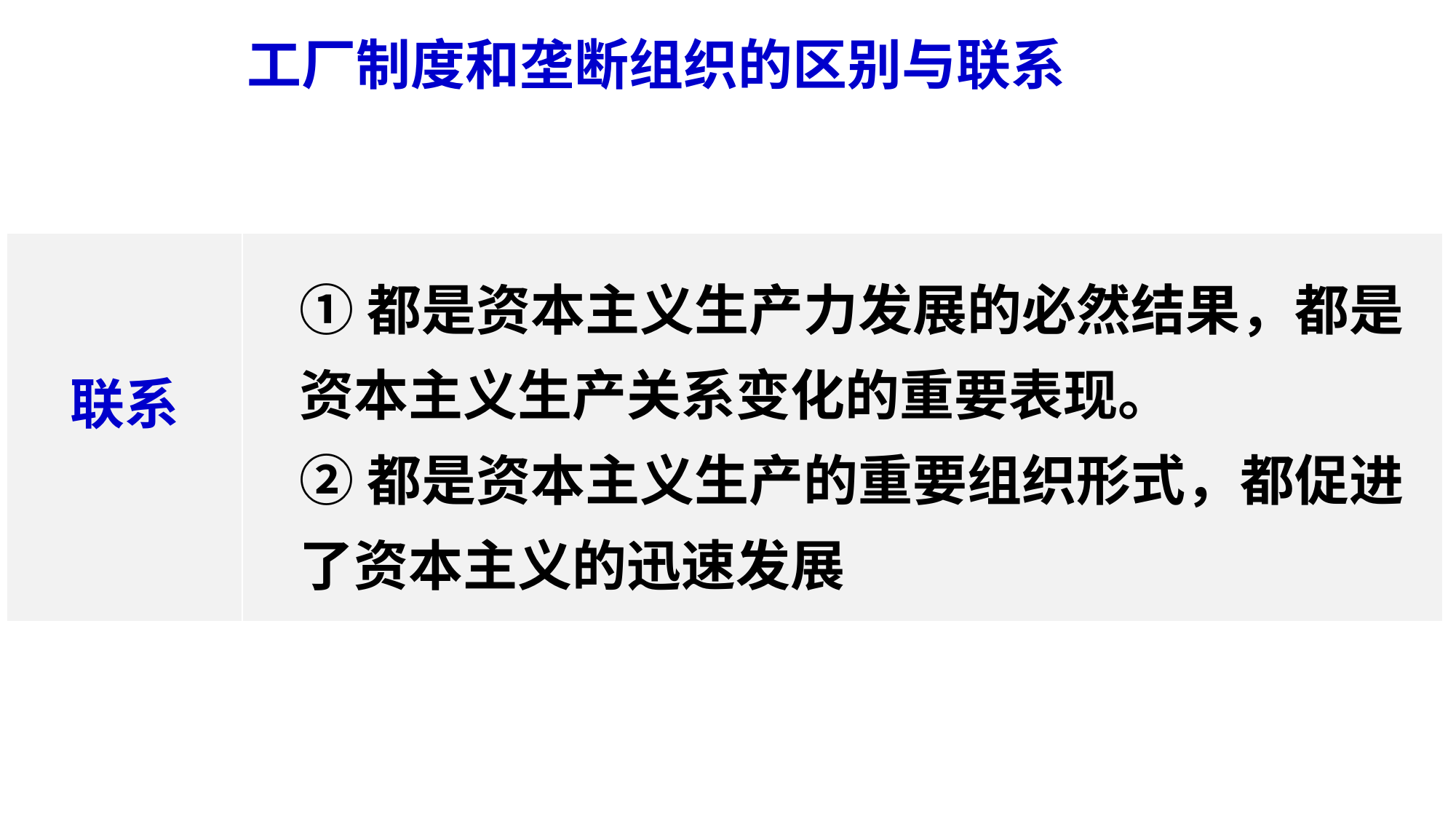

工厂制度和垄断组织的区别与联系

| 联系 |  |
| --- | --- |
①都是资本主义生产力发展的必然结果，都是资本主义生产关系变化的重要表现。
②都是资本主义生产的重要组织形式，都促进了资本主义的迅速发展